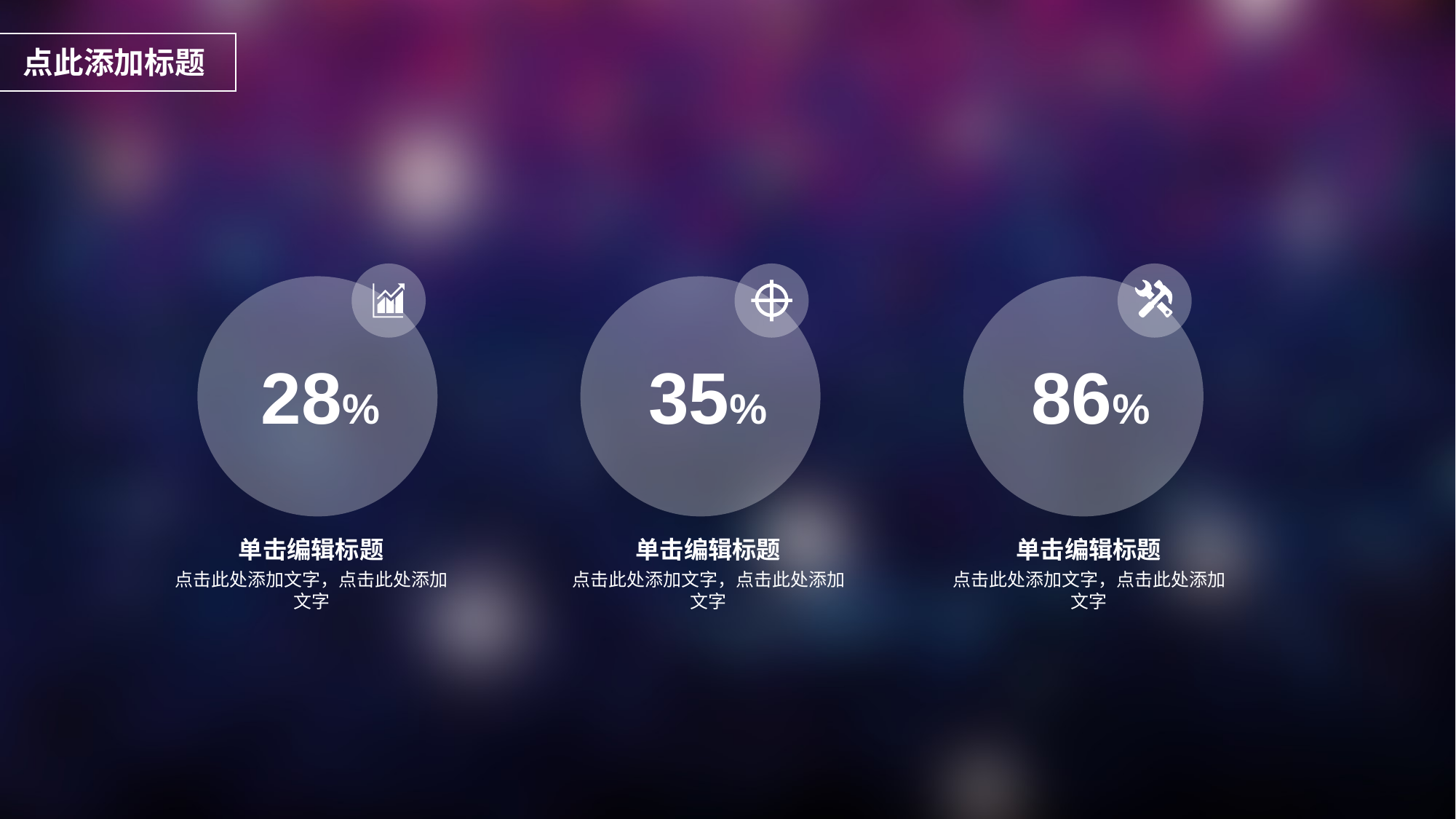

点此添加标题

28%
35%
86%
单击编辑标题
单击编辑标题
单击编辑标题
点击此处添加文字，点击此处添加文字
点击此处添加文字，点击此处添加文字
点击此处添加文字，点击此处添加文字